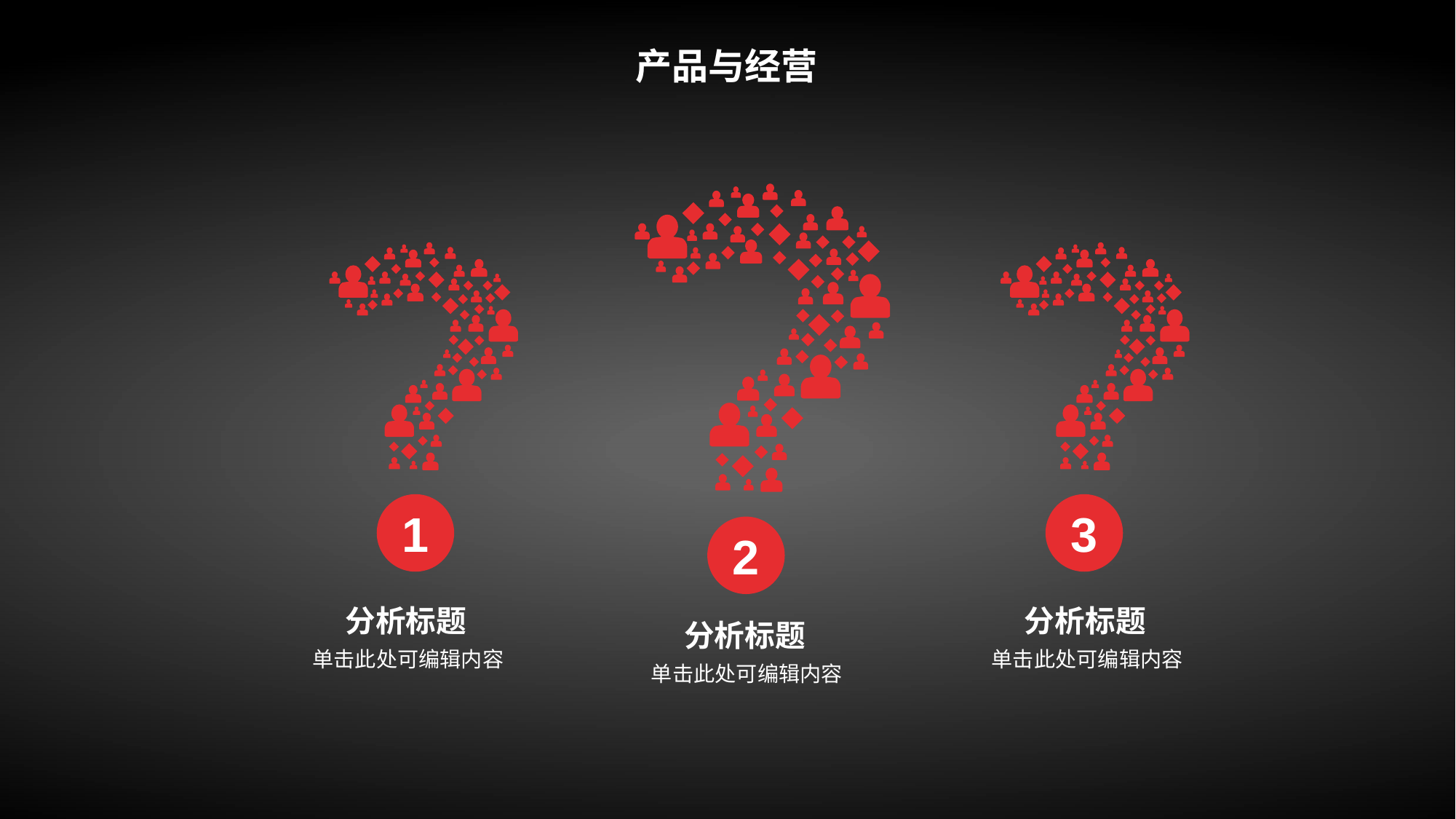

产品与经营

1
3
2
分析标题
分析标题
分析标题
单击此处可编辑内容
单击此处可编辑内容
单击此处可编辑内容